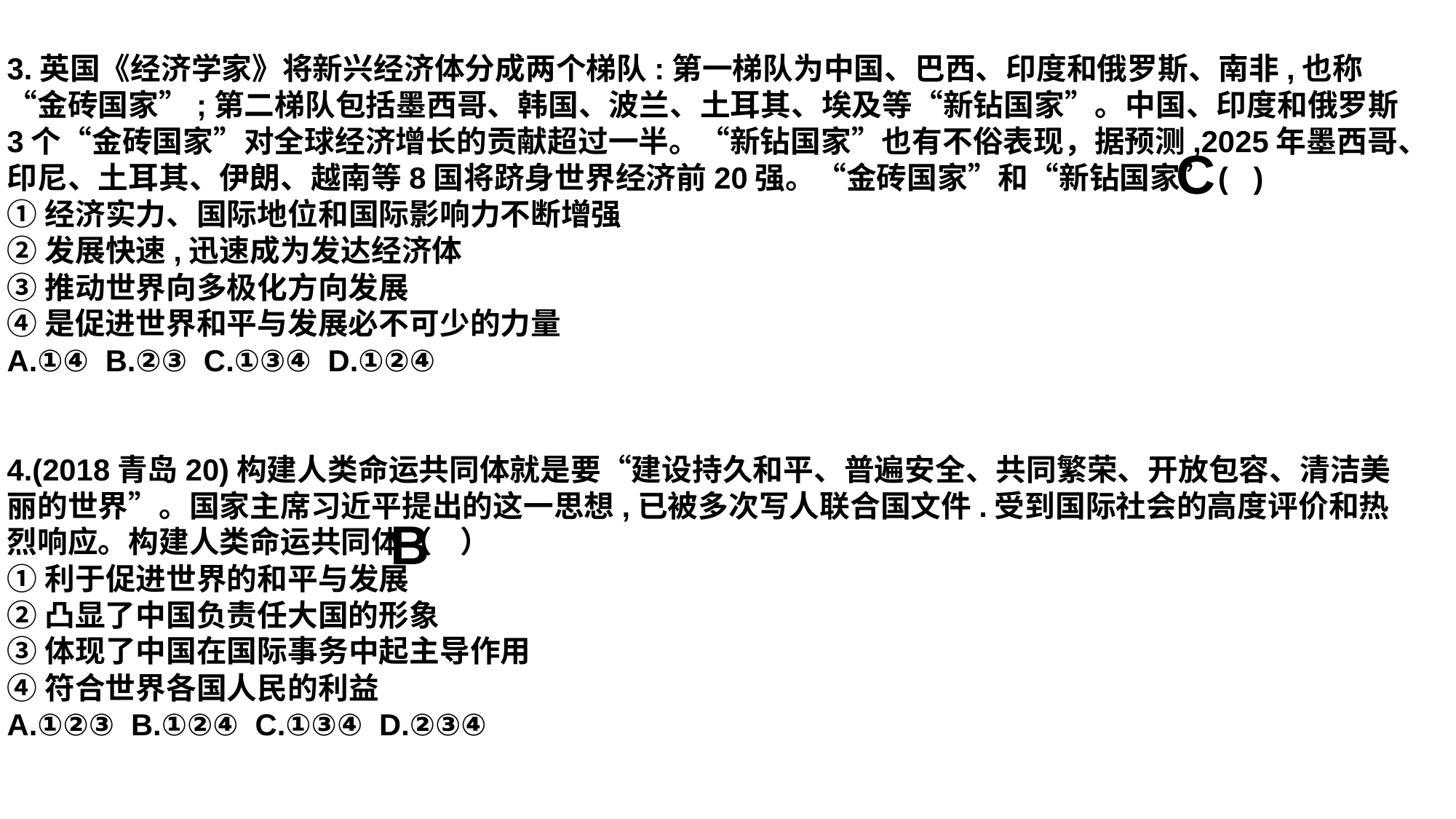

3.英国《经济学家》将新兴经济体分成两个梯队:第一梯队为中国、巴西、印度和俄罗斯、南非,也称“金砖国家”;第二梯队包括墨西哥、韩国、波兰、土耳其、埃及等“新钻国家”。中国、印度和俄罗斯3个“金砖国家”对全球经济增长的贡献超过一半。“新钻国家”也有不俗表现，据预测,2025年墨西哥、印尼、土耳其、伊朗、越南等8国将跻身世界经济前20强。“金砖国家”和“新钻国家”(   )
①经济实力、国际地位和国际影响力不断增强
②发展快速,迅速成为发达经济体
③推动世界向多极化方向发展
④是促进世界和平与发展必不可少的力量
A.①④  B.②③  C.①③④  D.①②④

4.(2018青岛20)构建人类命运共同体就是要“建设持久和平、普遍安全、共同繁荣、开放包容、清洁美丽的世界”。国家主席习近平提出的这一思想,已被多次写人联合国文件.受到国际社会的高度评价和热烈响应。构建人类命运共同体（    ）
①利于促进世界的和平与发展
②凸显了中国负责任大国的形象
③体现了中国在国际事务中起主导作用
④符合世界各国人民的利益
A.①②③  B.①②④  C.①③④  D.②③④
C
B